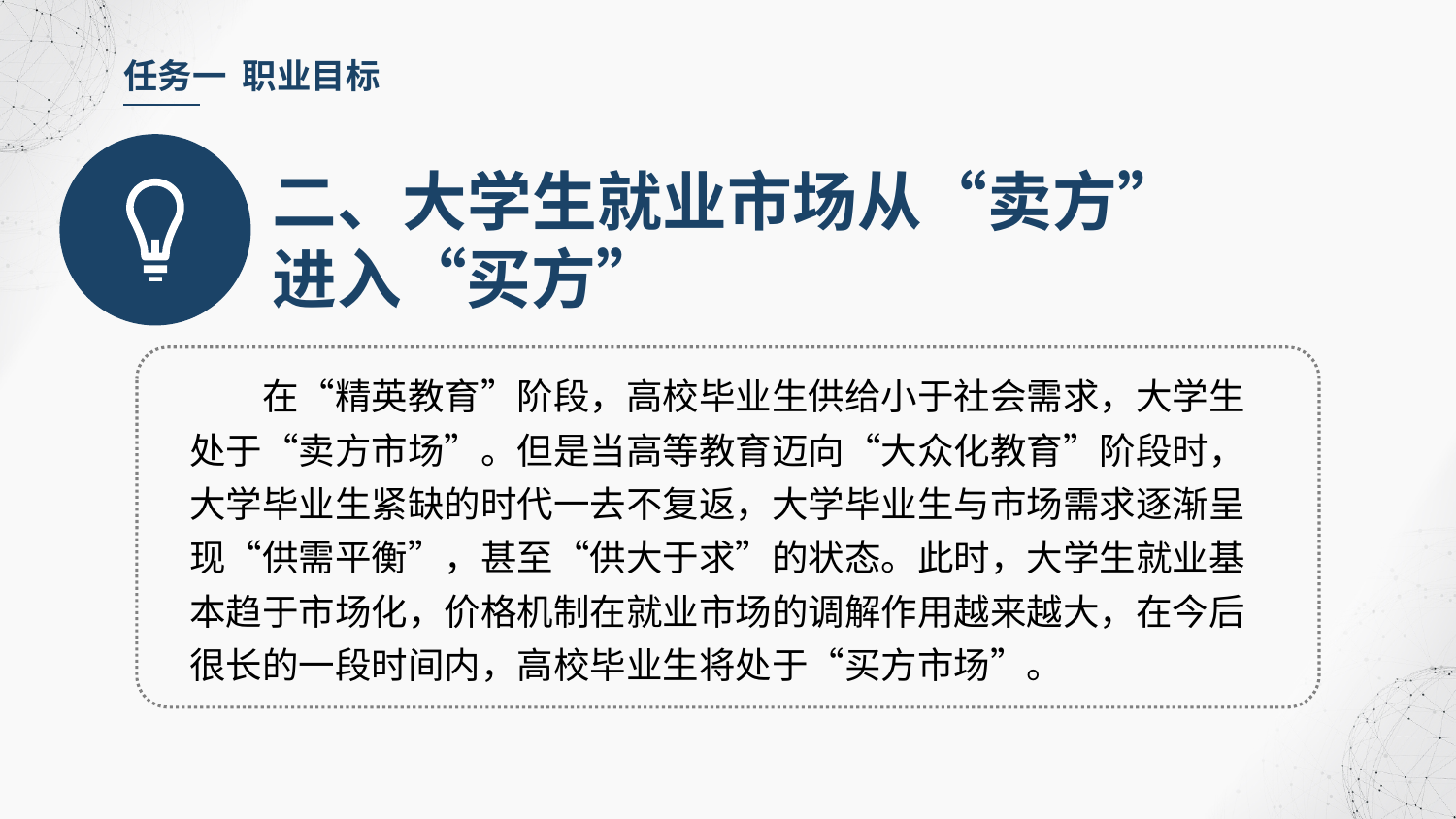

任务一  职业目标

二、大学生就业市场从“卖方”进入“买方”

在“精英教育”阶段，高校毕业生供给小于社会需求，大学生处于“卖方市场”。但是当高等教育迈向“大众化教育”阶段时，大学毕业生紧缺的时代一去不复返，大学毕业生与市场需求逐渐呈现“供需平衡”，甚至“供大于求”的状态。此时，大学生就业基本趋于市场化，价格机制在就业市场的调解作用越来越大，在今后很长的一段时间内，高校毕业生将处于“买方市场”。